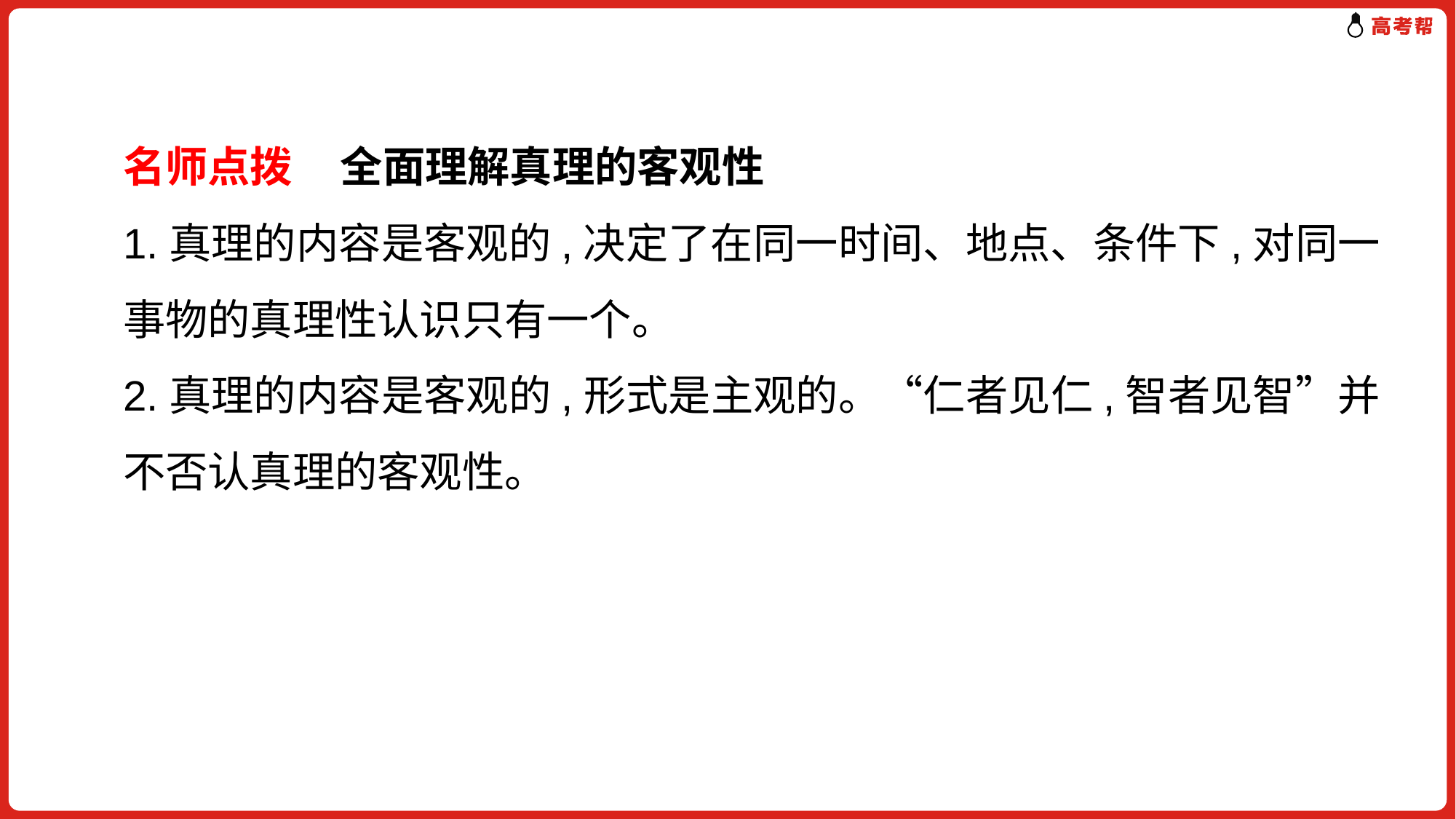

名师点拨     全面理解真理的客观性
1.真理的内容是客观的,决定了在同一时间、地点、条件下,对同一事物的真理性认识只有一个。
2.真理的内容是客观的,形式是主观的。“仁者见仁,智者见智”并不否认真理的客观性。